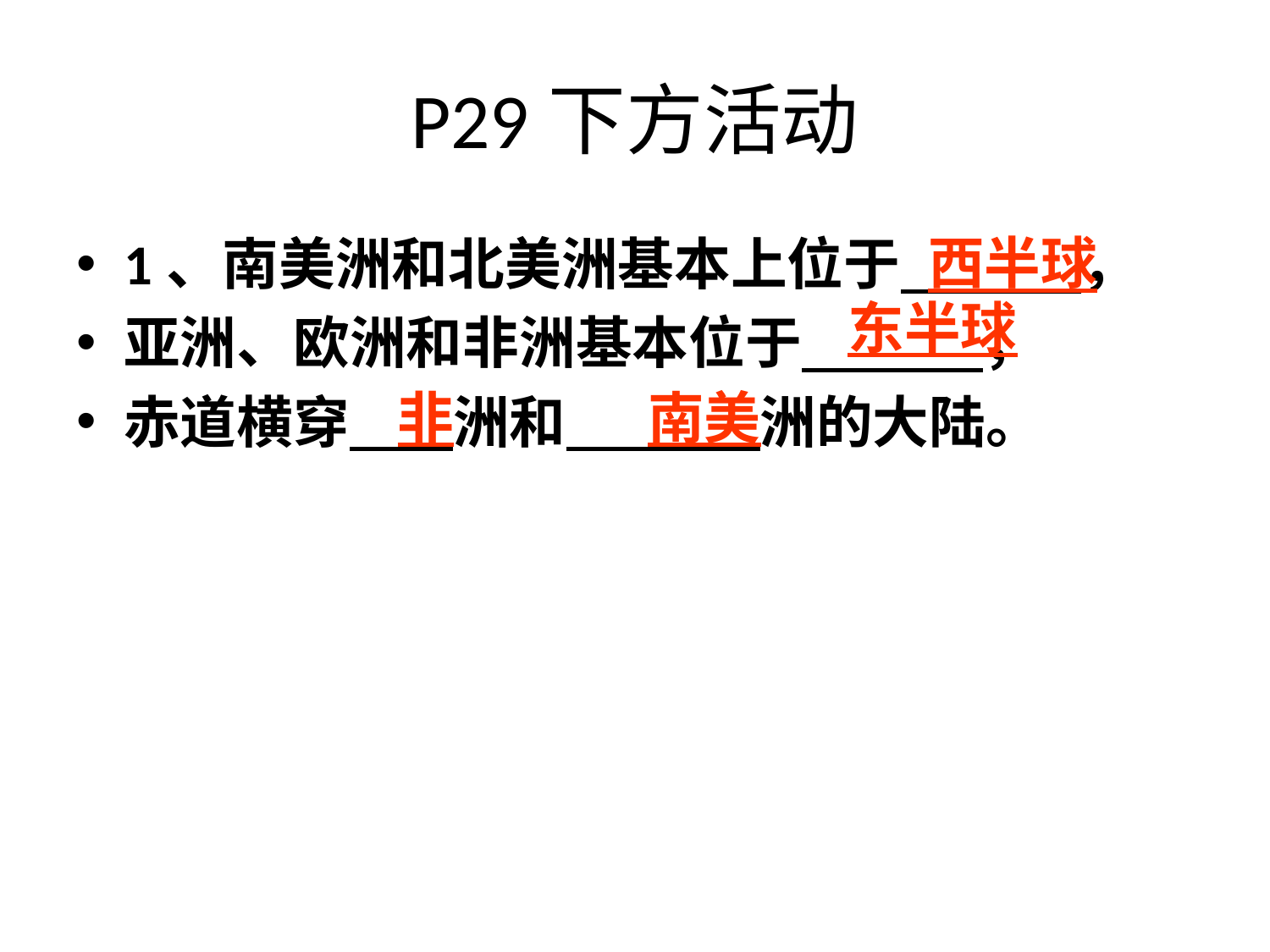

# P29下方活动
西半球
1、南美洲和北美洲基本上位于              ，
亚洲、欧洲和非洲基本位于              ，
赤道横穿        洲和               洲的大陆。
东半球
非
南美